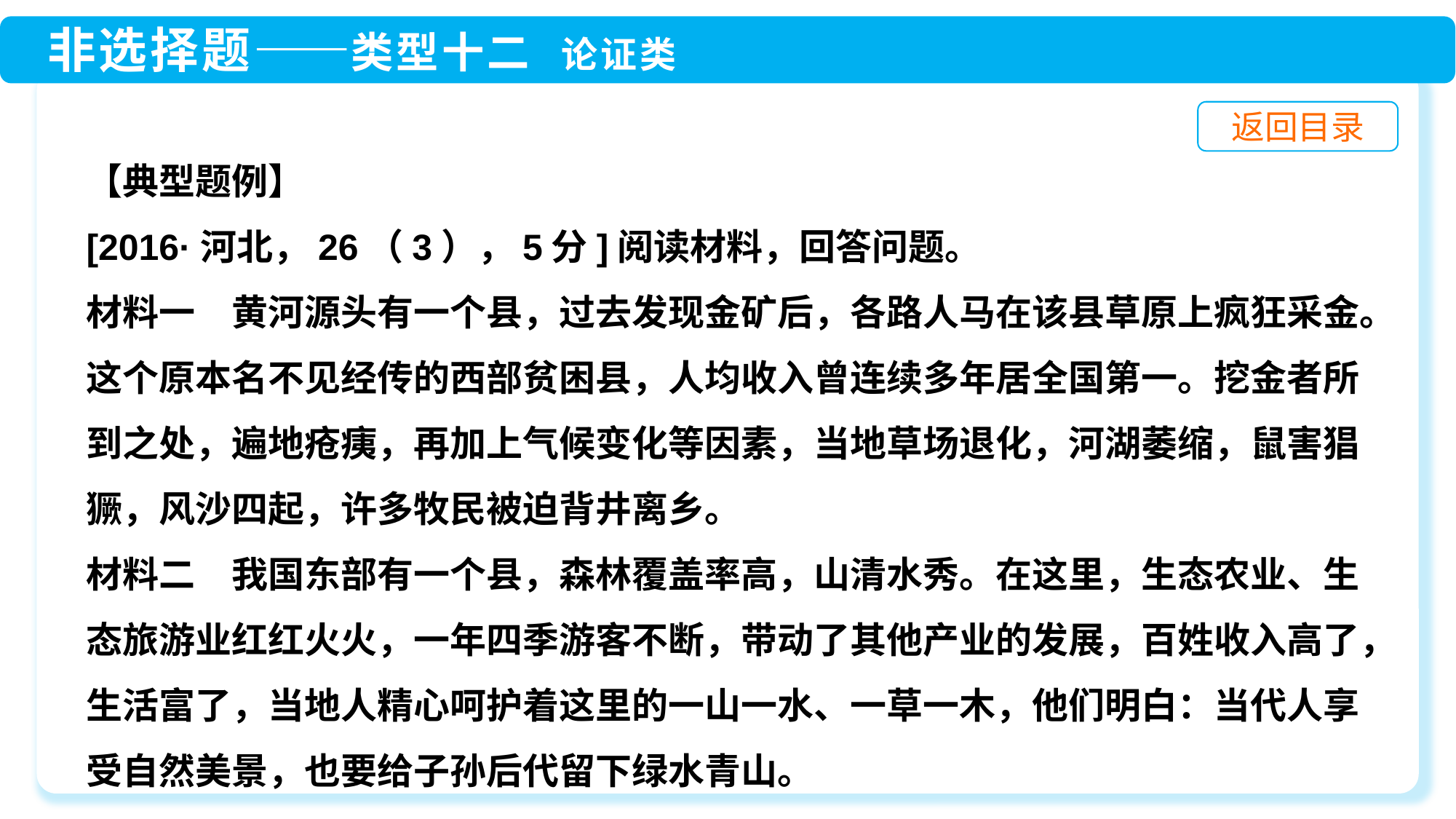

【典型题例】
[2016·河北，26（3），5分]阅读材料，回答问题。
材料一　黄河源头有一个县，过去发现金矿后，各路人马在该县草原上疯狂采金。这个原本名不见经传的西部贫困县，人均收入曾连续多年居全国第一。挖金者所到之处，遍地疮痍，再加上气候变化等因素，当地草场退化，河湖萎缩，鼠害猖獗，风沙四起，许多牧民被迫背井离乡。
材料二　我国东部有一个县，森林覆盖率高，山清水秀。在这里，生态农业、生态旅游业红红火火，一年四季游客不断，带动了其他产业的发展，百姓收入高了，生活富了，当地人精心呵护着这里的一山一水、一草一木，他们明白：当代人享受自然美景，也要给子孙后代留下绿水青山。